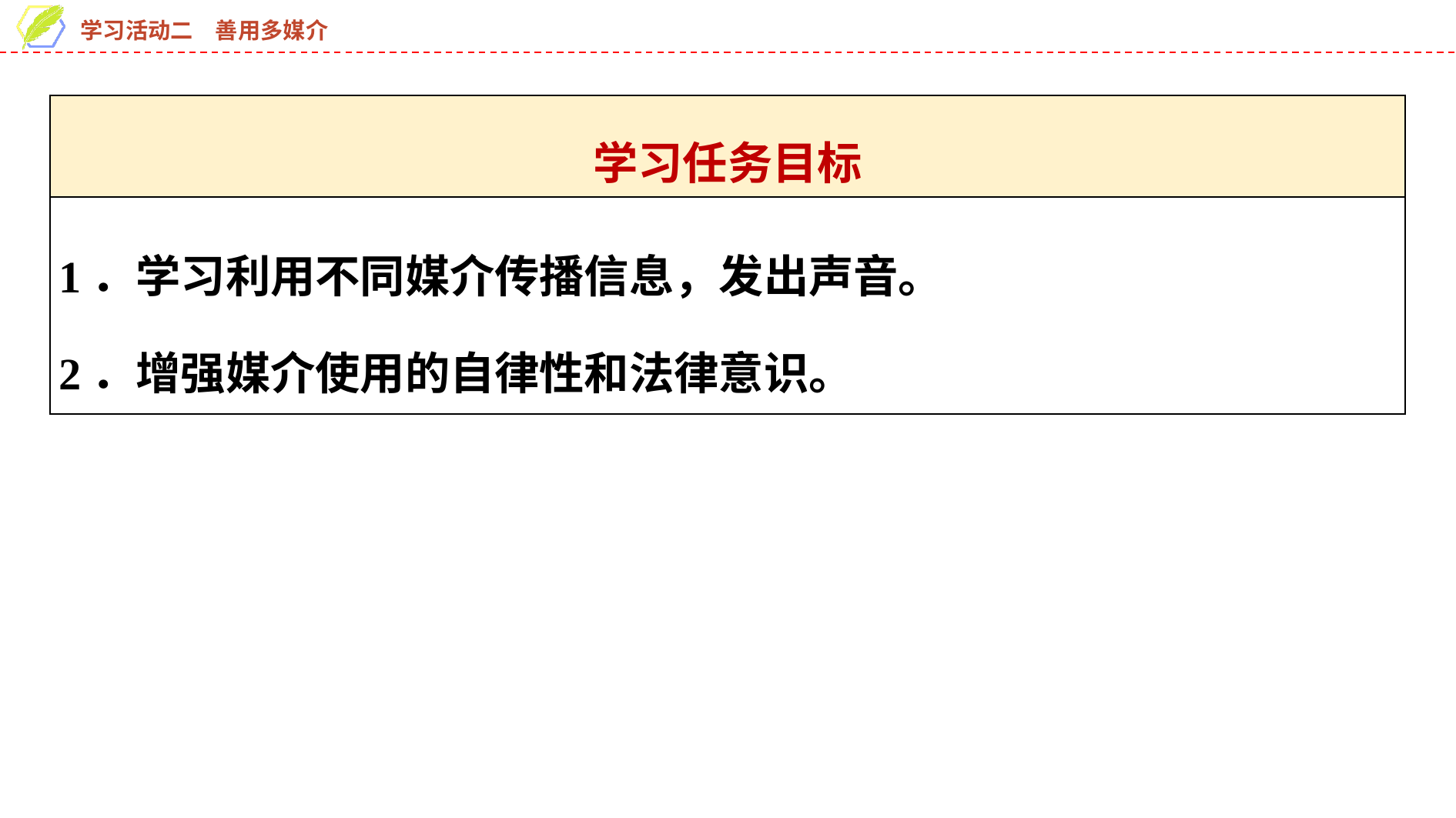

| 学习任务目标 |
| --- |
| 1．学习利用不同媒介传播信息，发出声音。 2．增强媒介使用的自律性和法律意识。 |